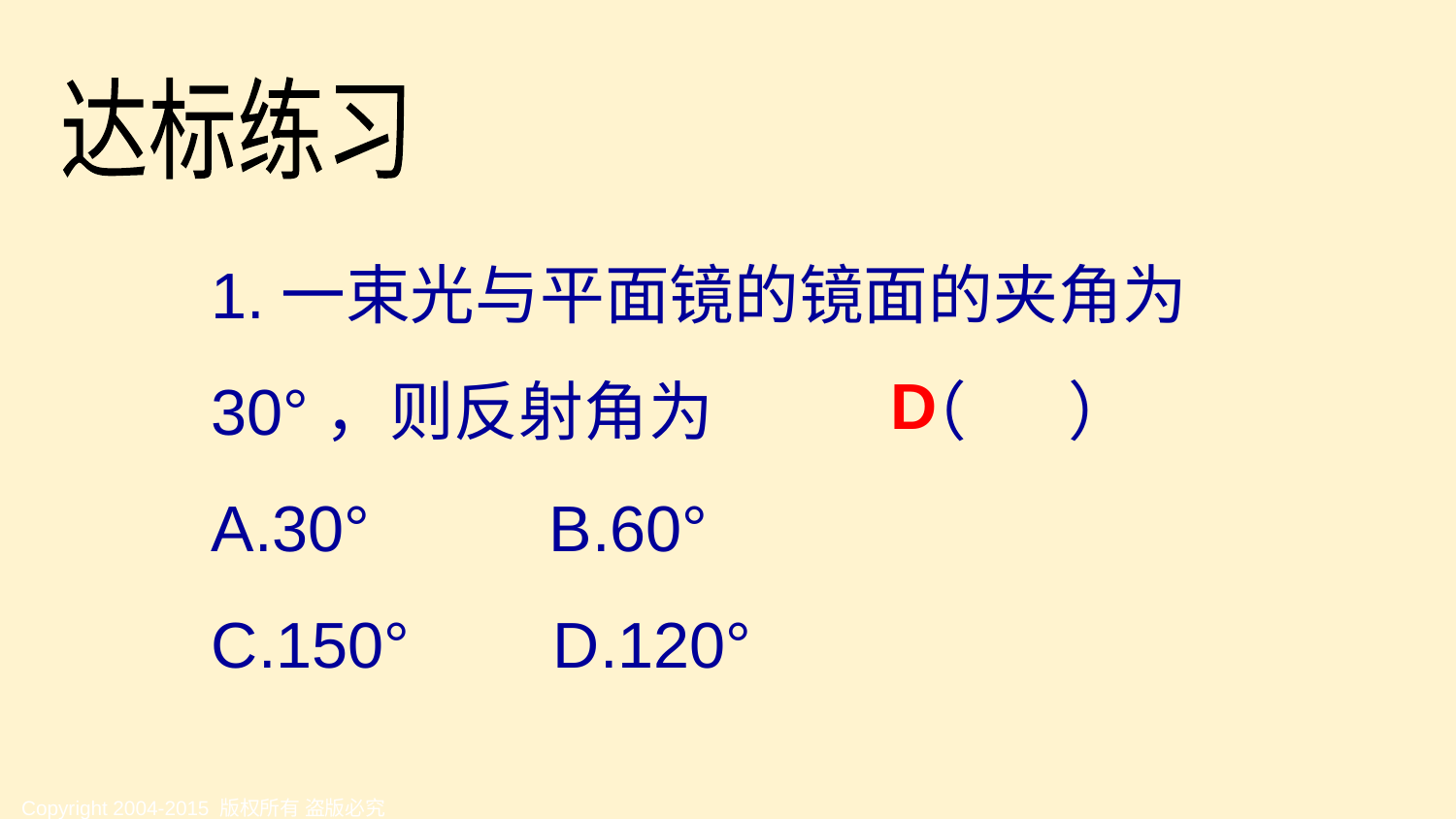

达标练习
1.一束光与平面镜的镜面的夹角为30°，则反射角为             （       ）
A.30°          B.60°
C.150°        D.120°
D